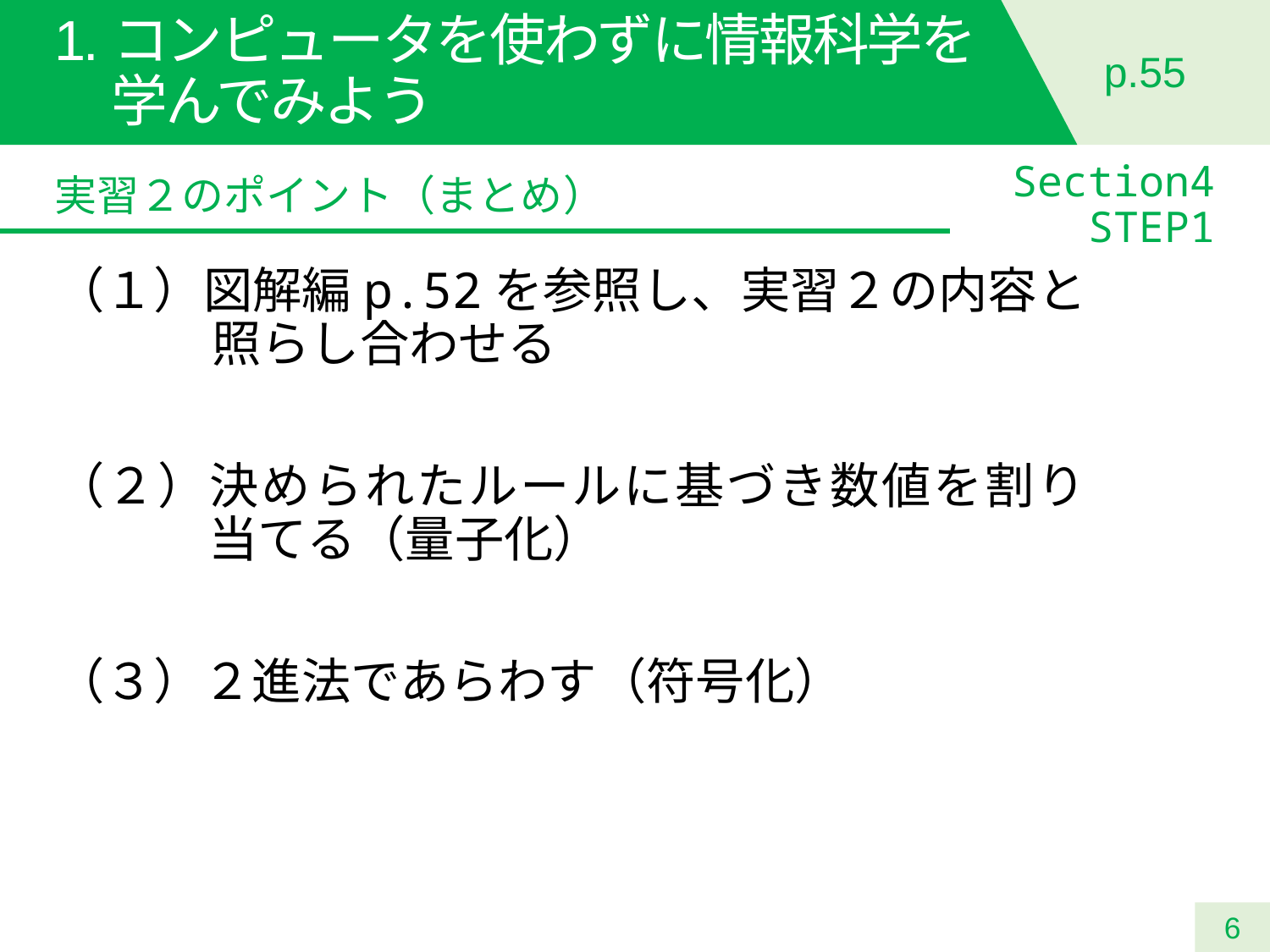

# 1.コンピュータを使わずに情報科学を 学んでみよう
p.55
Section4
 STEP1
実習２のポイント（まとめ）
（１）図解編p.52を参照し、実習２の内容と照らし合わせる

（２）決められたルールに基づき数値を割り当てる（量子化）

（３）２進法であらわす（符号化）
6